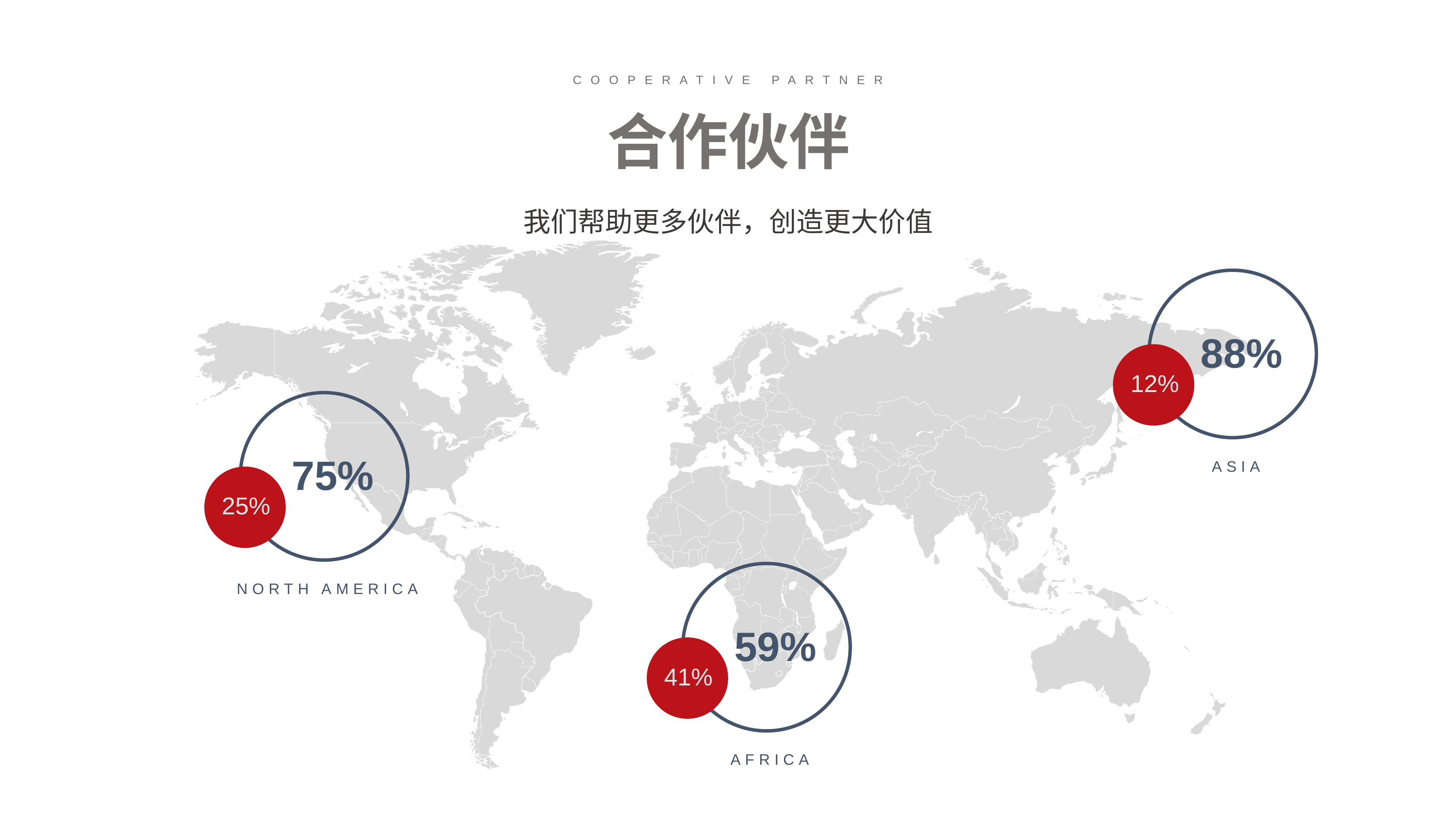

COOPERATIVE PARTNER
合作伙伴
我们帮助更多伙伴，创造更大价值

88%
12%

75%
ASIA
25%

NORTH AMERICA
59%
41%
AFRICA